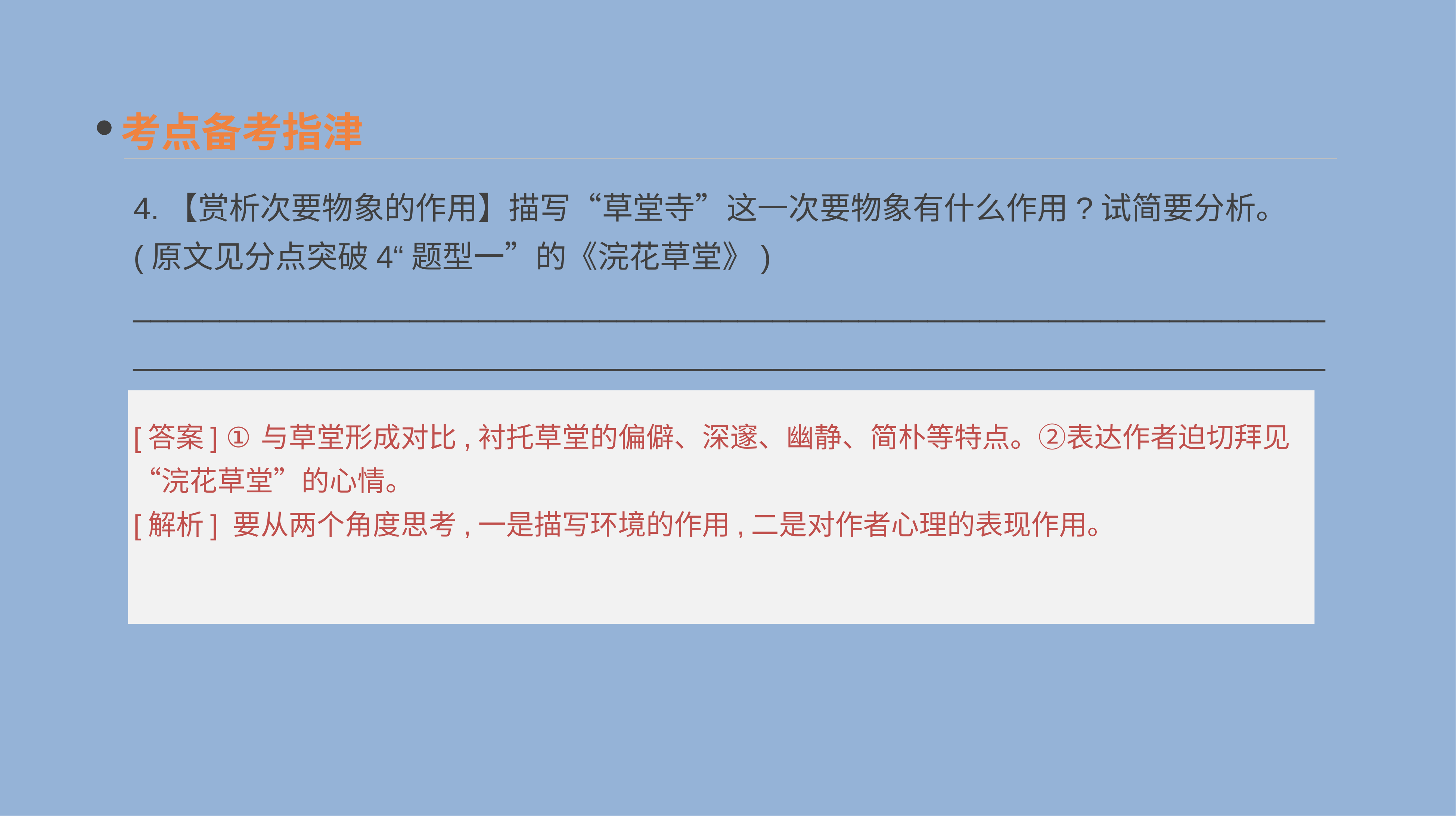

考点备考指津

4.【赏析次要物象的作用】描写“草堂寺”这一次要物象有什么作用?试简要分析。(原文见分点突破4“题型一”的《浣花草堂》)
__________________________________________________________________________________________________________________________________________________________________________

[答案] ①与草堂形成对比,衬托草堂的偏僻、深邃、幽静、简朴等特点。②表达作者迫切拜见“浣花草堂”的心情。
[解析] 要从两个角度思考,一是描写环境的作用,二是对作者心理的表现作用。